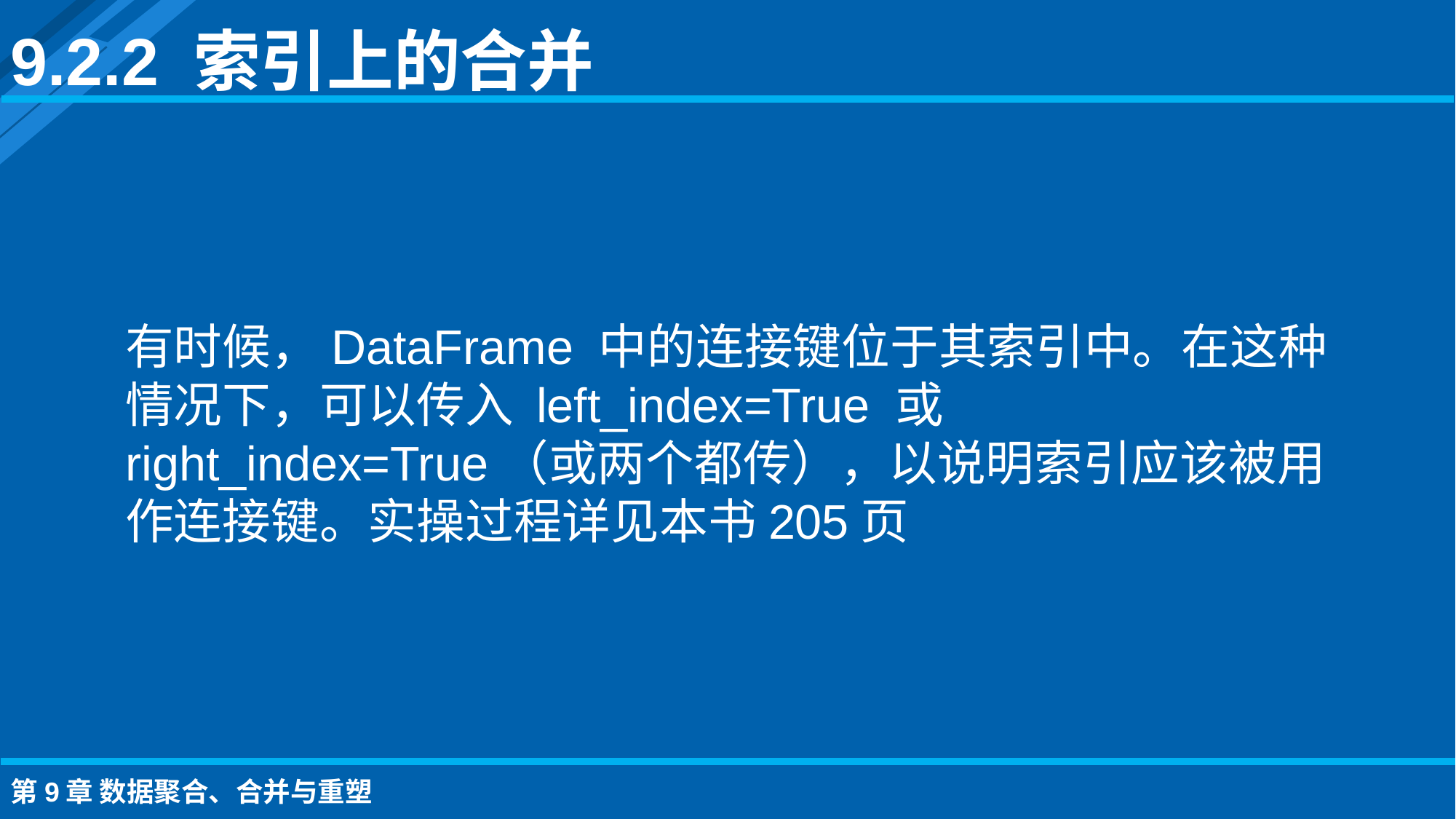

9.2.2 索引上的合并

有时候，DataFrame 中的连接键位于其索引中。在这种情况下，可以传入 left_index=True 或right_index=True（或两个都传），以说明索引应该被用作连接键。实操过程详见本书205页
第9章 数据聚合、合并与重塑